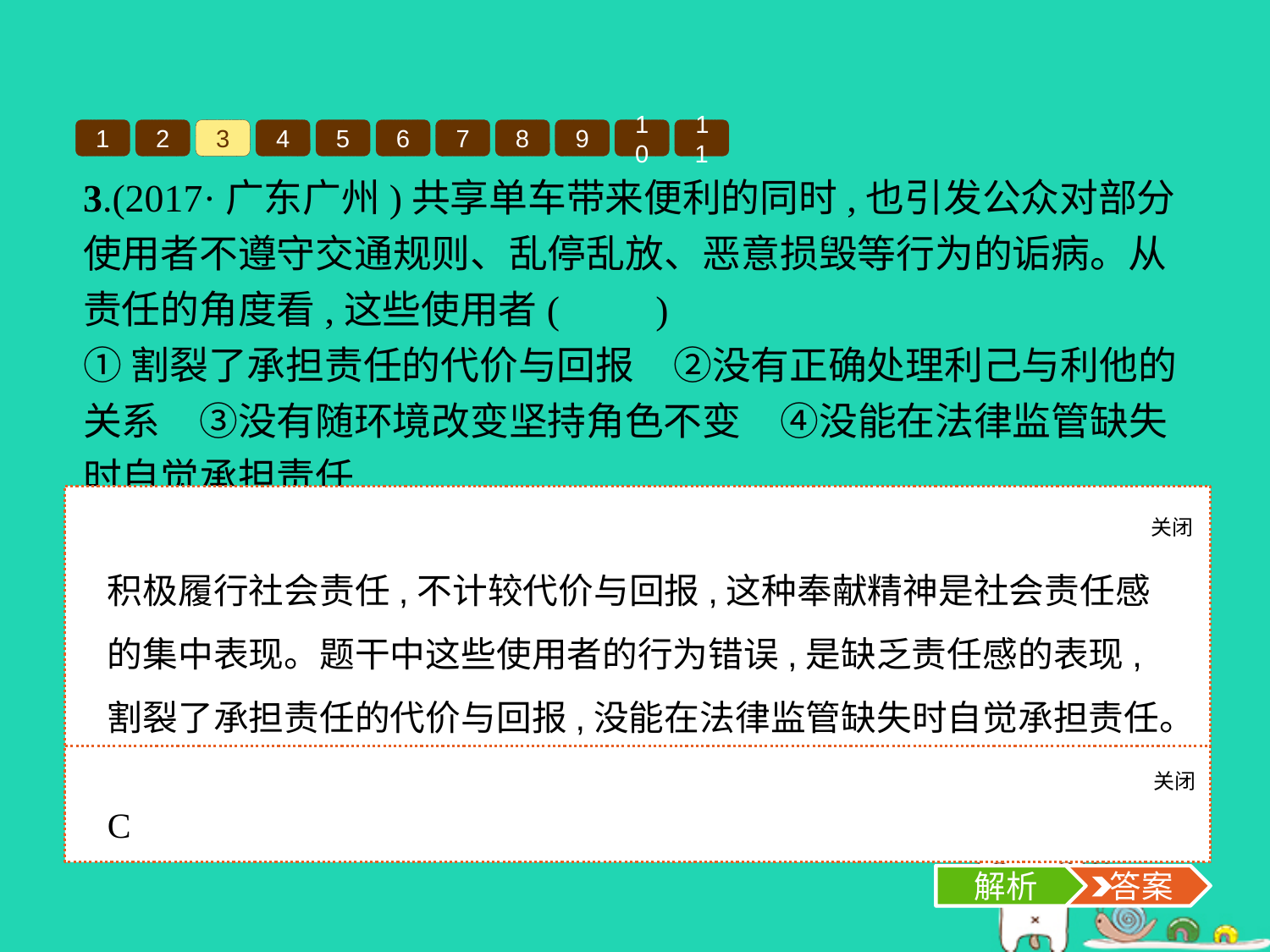

1
2
3
4
5
6
7
8
9
10
11
3.(2017·广东广州)共享单车带来便利的同时,也引发公众对部分使用者不遵守交通规则、乱停乱放、恶意损毁等行为的诟病。从责任的角度看,这些使用者(　　)
①割裂了承担责任的代价与回报　②没有正确处理利己与利他的关系　③没有随环境改变坚持角色不变　④没能在法律监管缺失时自觉承担责任
A.①②③	B.①③④	C.①②④	D.②③④

关闭
解析

积极履行社会责任,不计较代价与回报,这种奉献精神是社会责任感的集中表现。题干中这些使用者的行为错误,是缺乏责任感的表现,割裂了承担责任的代价与回报,没能在法律监管缺失时自觉承担责任。因此①②④正确且符合题意;③不符合题意。故选C项。

关闭
解析
  答案

C
解析
  答案